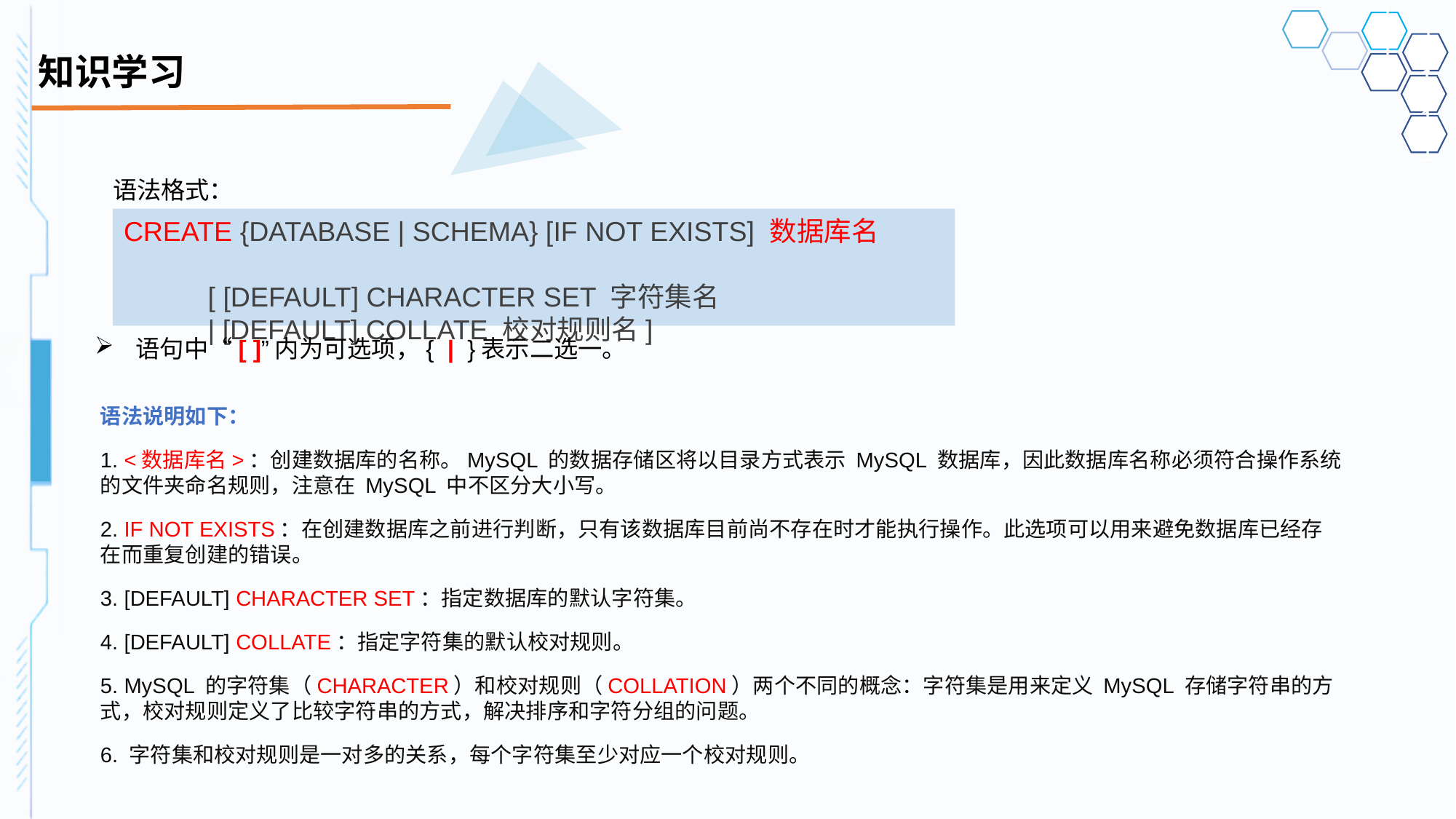

# 知识学习

语法格式：
CREATE {DATABASE | SCHEMA} [IF NOT EXISTS] 数据库名
           [ [DEFAULT] CHARACTER SET 字符集名
           | [DEFAULT] COLLATE 校对规则名]
语句中“[ ]”内为可选项，{  |  }表示二选一。
语法说明如下：
1. <数据库名>：创建数据库的名称。MySQL 的数据存储区将以目录方式表示 MySQL 数据库，因此数据库名称必须符合操作系统的文件夹命名规则，注意在 MySQL 中不区分大小写。
2. IF NOT EXISTS：在创建数据库之前进行判断，只有该数据库目前尚不存在时才能执行操作。此选项可以用来避免数据库已经存在而重复创建的错误。
3. [DEFAULT] CHARACTER SET：指定数据库的默认字符集。
4. [DEFAULT] COLLATE：指定字符集的默认校对规则。
5. MySQL 的字符集（CHARACTER）和校对规则（COLLATION）两个不同的概念：字符集是用来定义 MySQL 存储字符串的方式，校对规则定义了比较字符串的方式，解决排序和字符分组的问题。
6. 字符集和校对规则是一对多的关系，每个字符集至少对应一个校对规则。